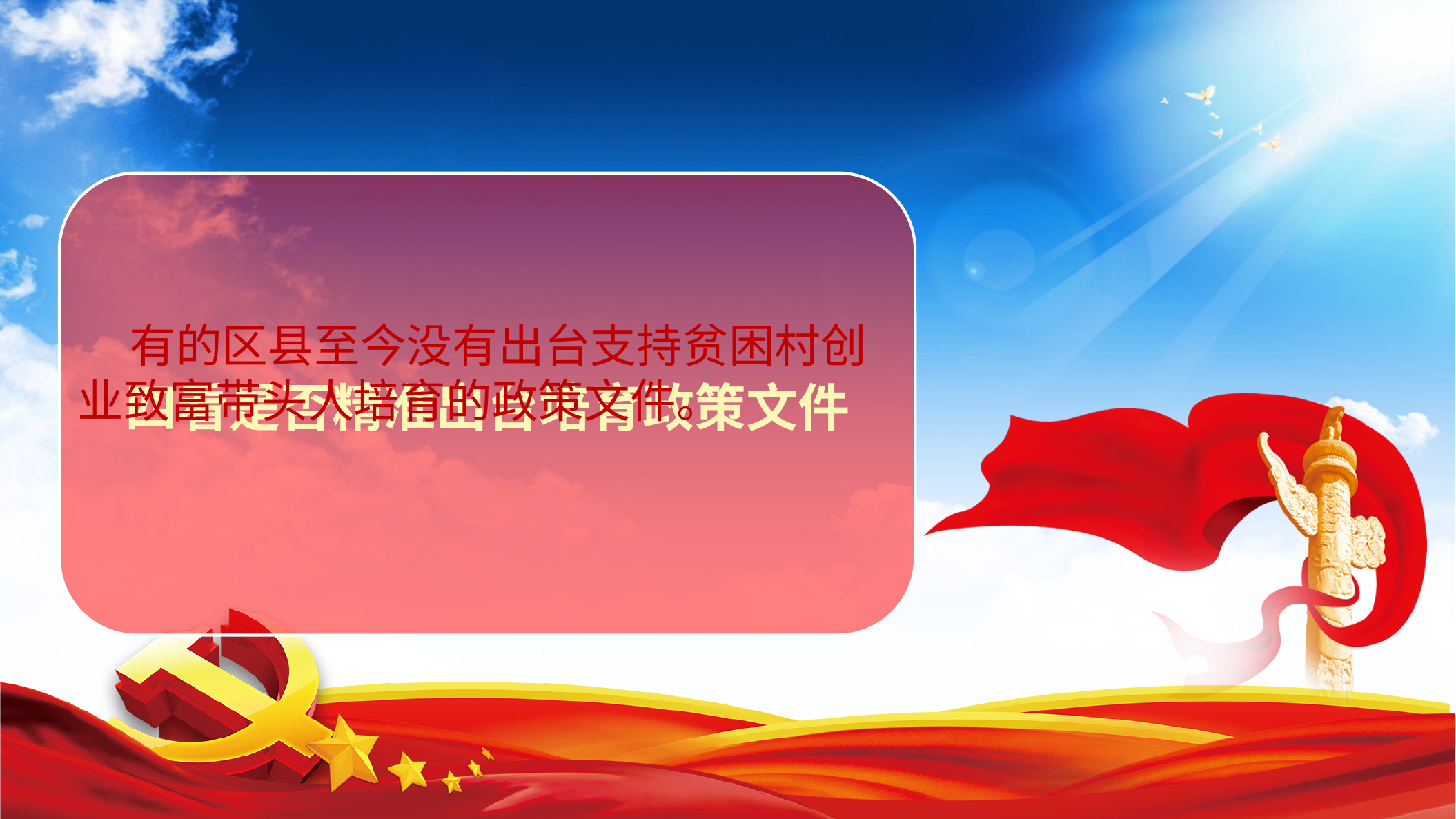

四看是否精准出台培育政策文件
    有的区县至今没有出台支持贫困村创业致富带头人培育的政策文件。